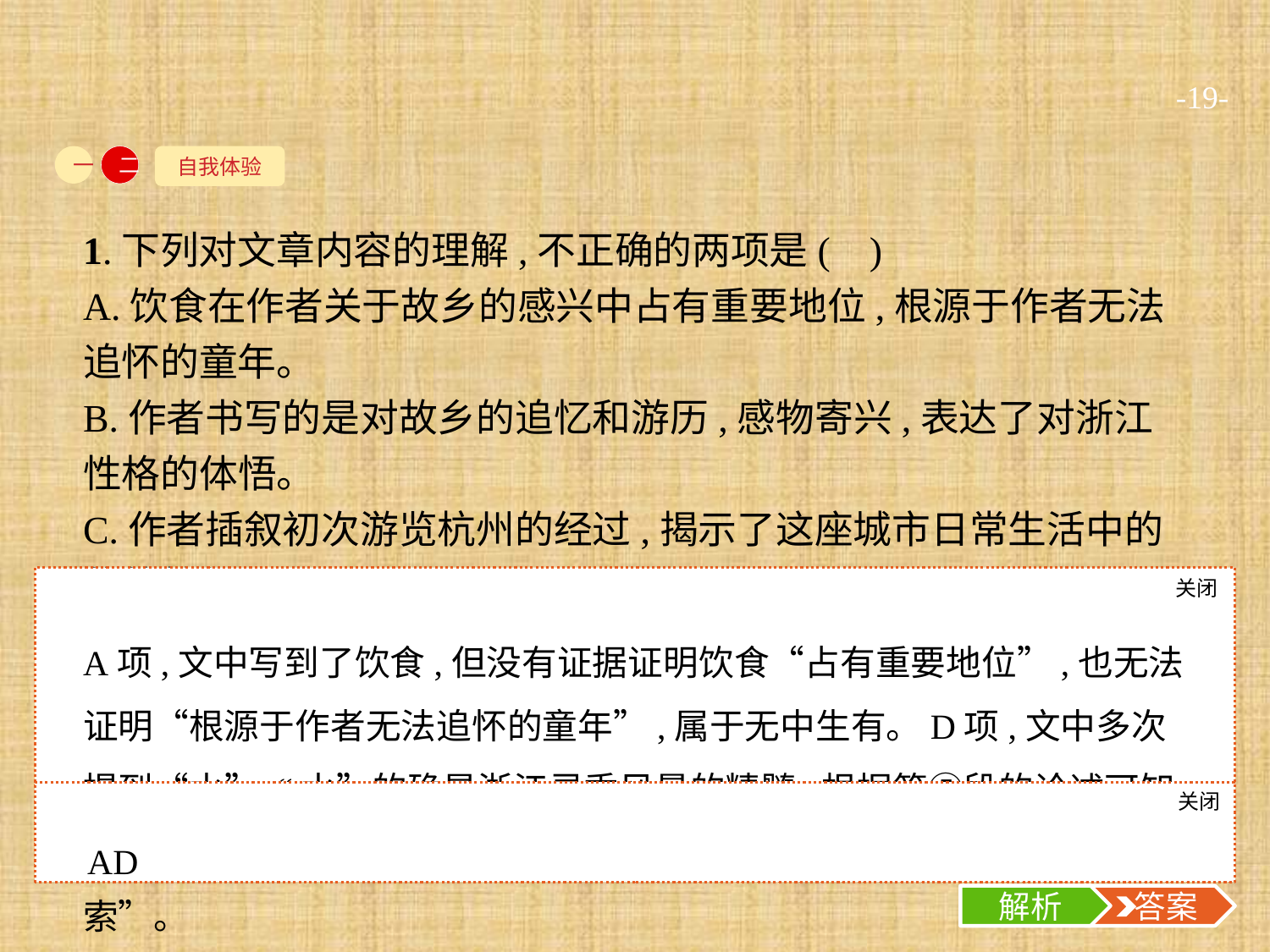

-19-
自我体验
一
二
1.下列对文章内容的理解,不正确的两项是(    )
A.饮食在作者关于故乡的感兴中占有重要地位,根源于作者无法追怀的童年。
B.作者书写的是对故乡的追忆和游历,感物寄兴,表达了对浙江性格的体悟。
C.作者插叙初次游览杭州的经过,揭示了这座城市日常生活中的传统特征。
D.“水”既是浙江灵秀风景的精髓,也是本文组织结构展开叙述的核心线索。
E.文章勾勒出一幅融汇了自然山水、风土人情、历史传承等因素的江南图景。

关闭
解析

A项,文中写到了饮食,但没有证据证明饮食“占有重要地位”,也无法证明“根源于作者无法追怀的童年”,属于无中生有。D项,文中多次提到“水”,“水”的确是浙江灵秀风景的精髓,根据第⑤段的论述可知;但“水”并没有贯串全文内容,并非“本文组织结构展开叙述的核心线索”。
关闭

解析
  答案

AD
解析
  答案